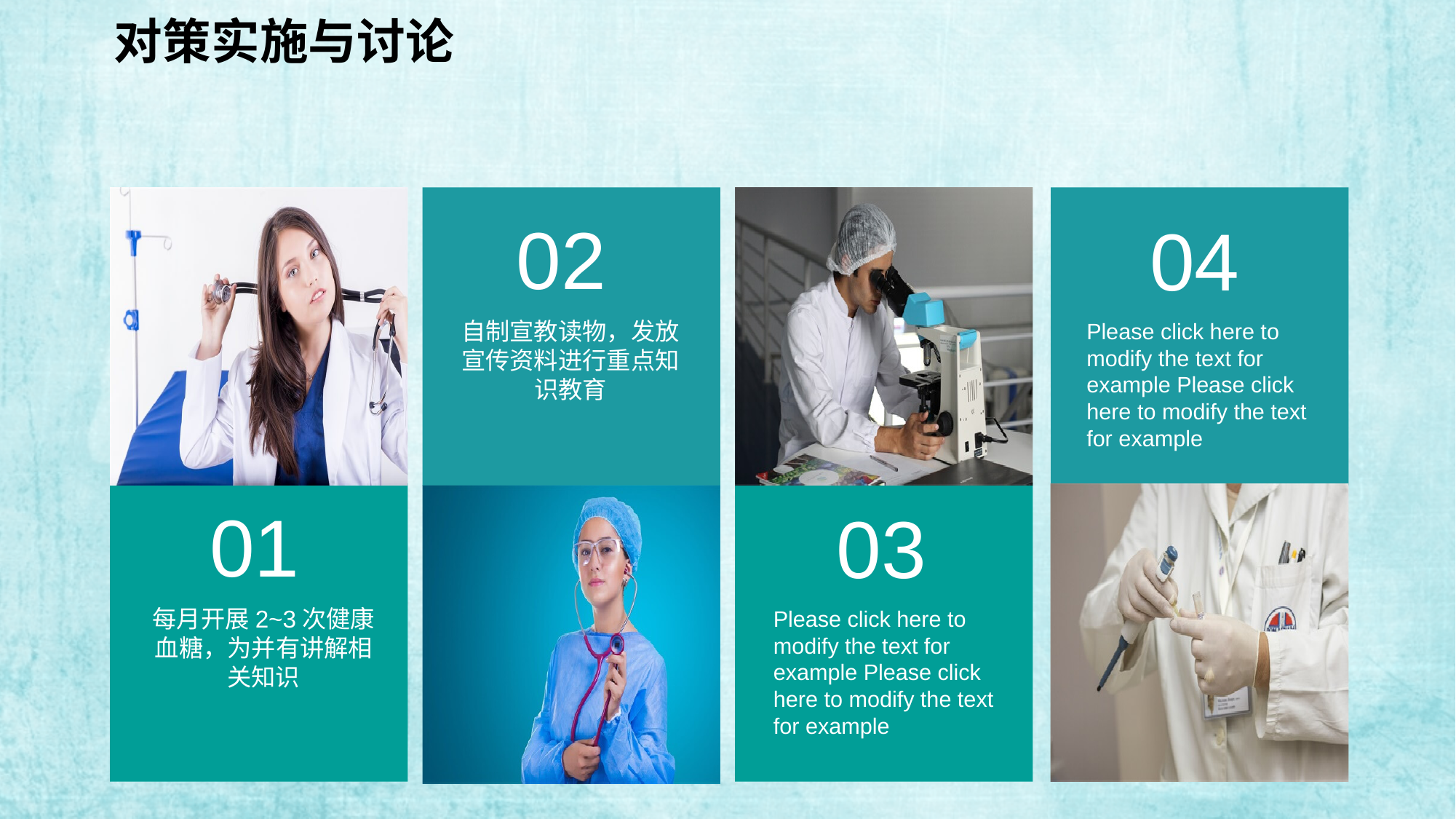

对策实施与讨论

04
Please click here to modify the text for example Please click here to modify the text for example

02
自制宣教读物，发放宣传资料进行重点知识教育

01
每月开展2~3次健康血糖，为并有讲解相关知识

03
Please click here to modify the text for example Please click here to modify the text for example